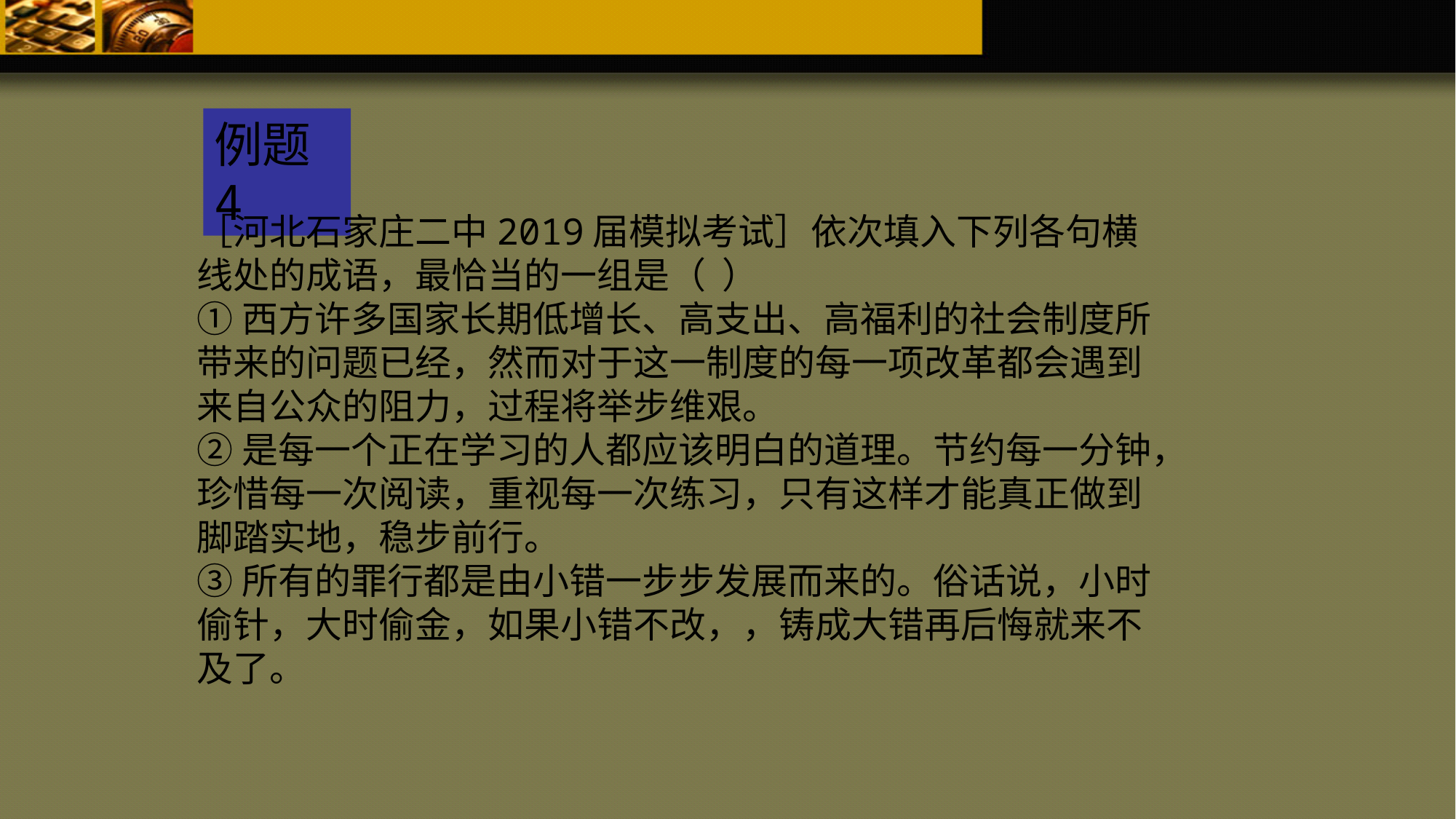

例题4
［河北石家庄二中2019届模拟考试］依次填入下列各句横线处的成语，最恰当的一组是（  ）
①西方许多国家长期低增长、高支出、高福利的社会制度所带来的问题已经，然而对于这一制度的每一项改革都会遇到来自公众的阻力，过程将举步维艰。
②是每一个正在学习的人都应该明白的道理。节约每一分钟，珍惜每一次阅读，重视每一次练习，只有这样才能真正做到脚踏实地，稳步前行。
③所有的罪行都是由小错一步步发展而来的。俗话说，小时偷针，大时偷金，如果小错不改，，铸成大错再后悔就来不及了。